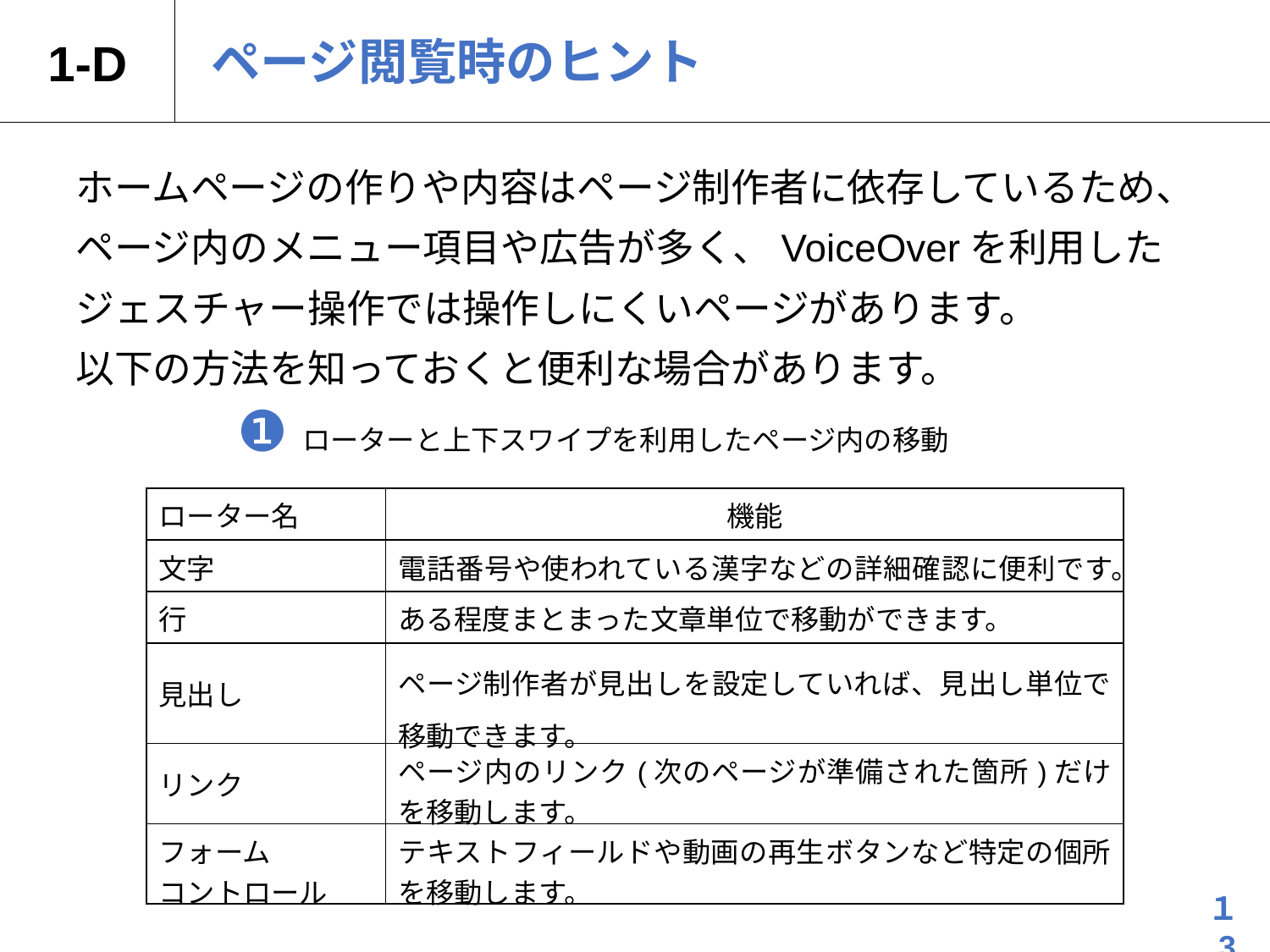

# 1-D
ページ閲覧時のヒント
ホームページの作りや内容はページ制作者に依存しているため、ページ内のメニュー項目や広告が多く、VoiceOverを利用したジェスチャー操作では操作しにくいページがあります。
以下の方法を知っておくと便利な場合があります。
❶
ローターと上下スワイプを利用したページ内の移動
| ローター名 | 機能 |
| --- | --- |
| 文字 | 電話番号や使われている漢字などの詳細確認に便利です。 |
| 行 | ある程度まとまった文章単位で移動ができます。 |
| 見出し | ページ制作者が見出しを設定していれば、見出し単位で移動できます。 |
| リンク | ページ内のリンク(次のページが準備された箇所)だけを移動します。 |
| フォーム コントロール | テキストフィールドや動画の再生ボタンなど特定の個所を移動します。 |
１3